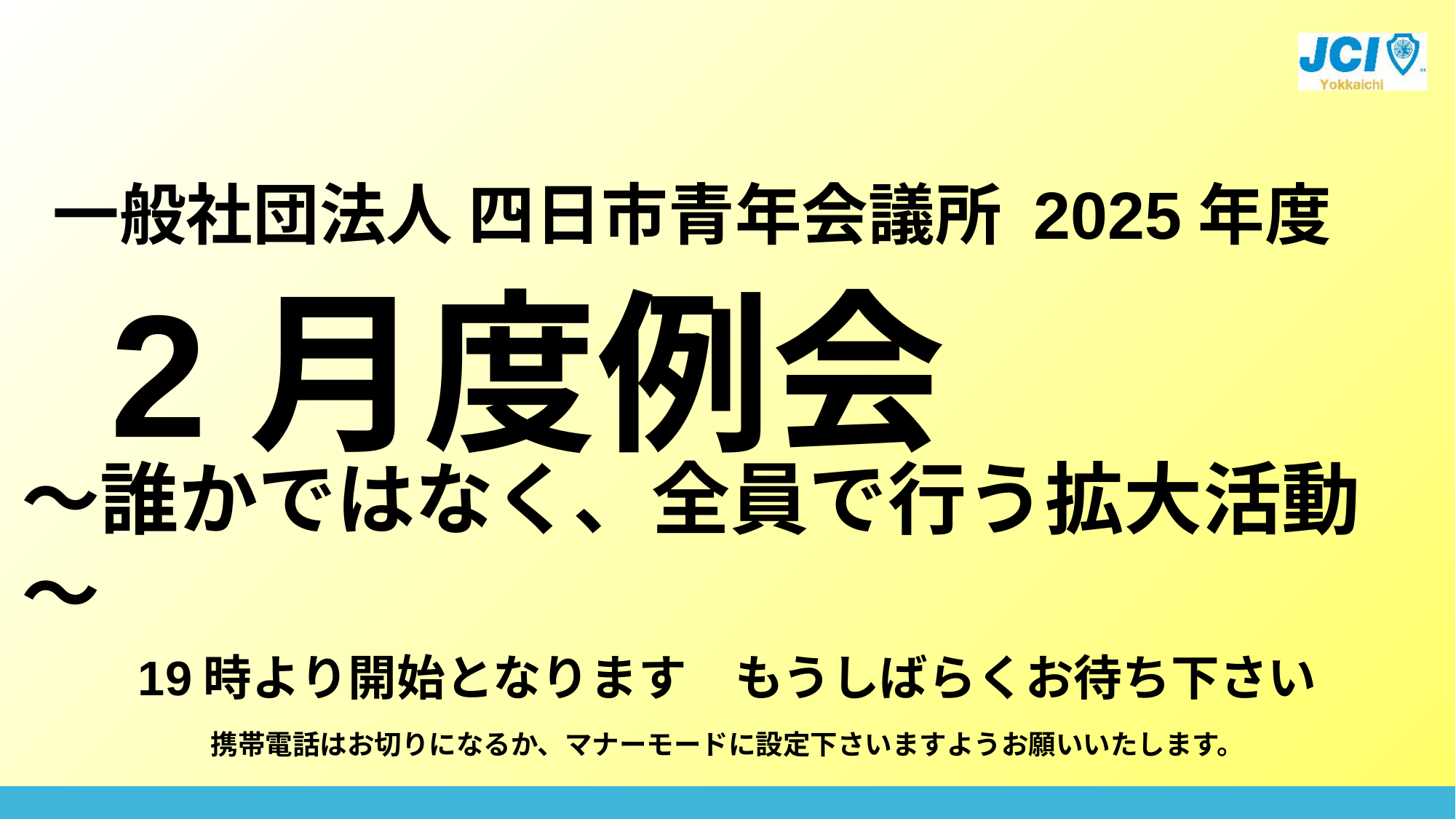

一般社団法人 四日市青年会議所 2025年度
2月度例会
～誰かではなく、全員で行う拡大活動～
19時より開始となります　もうしばらくお待ち下さい
携帯電話はお切りになるか、マナーモードに設定下さいますようお願いいたします。